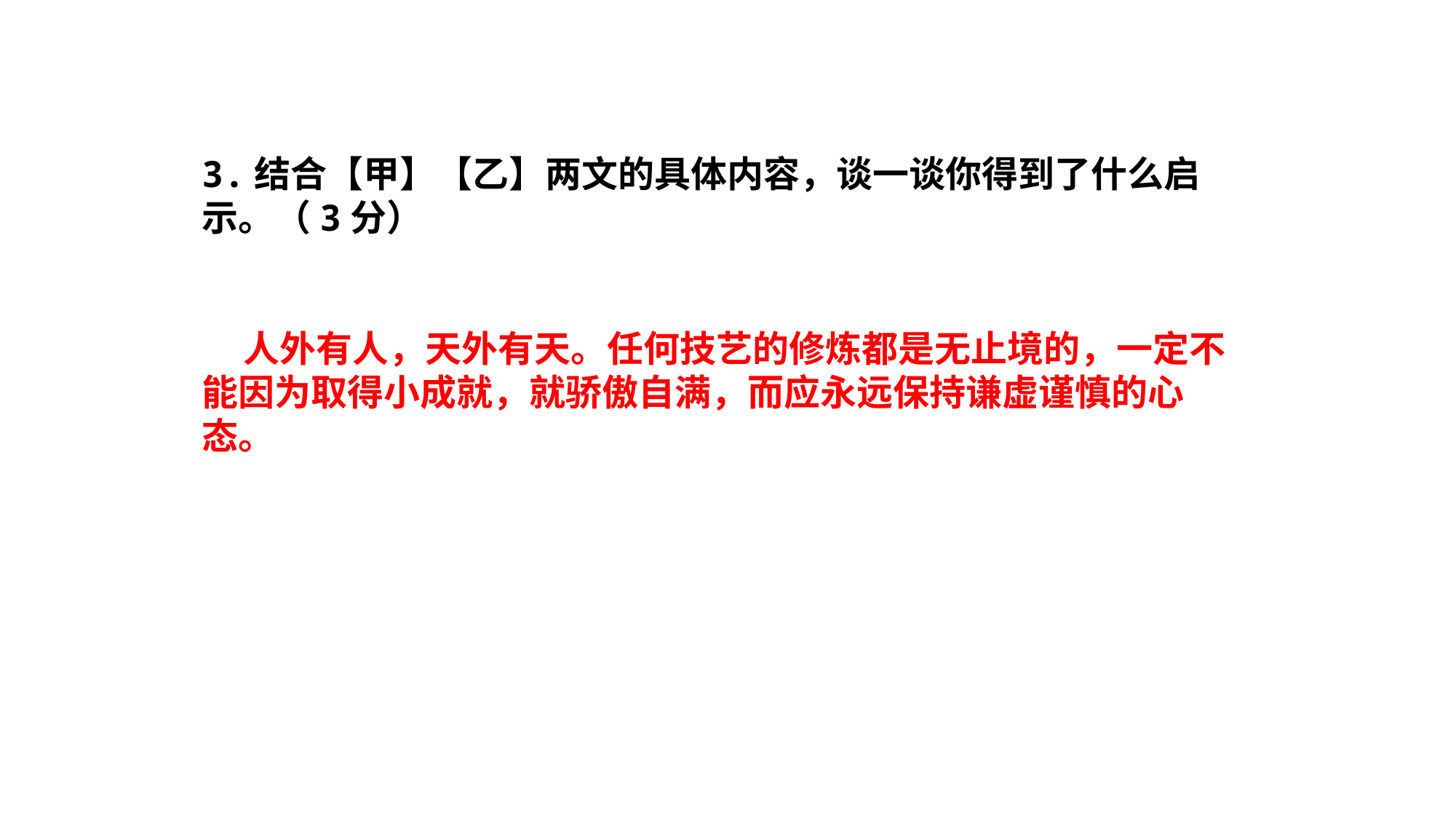

3.结合【甲】【乙】两文的具体内容，谈一谈你得到了什么启示。（3分）

    人外有人，天外有天。任何技艺的修炼都是无止境的，一定不能因为取得小成就，就骄傲自满，而应永远保持谦虚谨慎的心态。